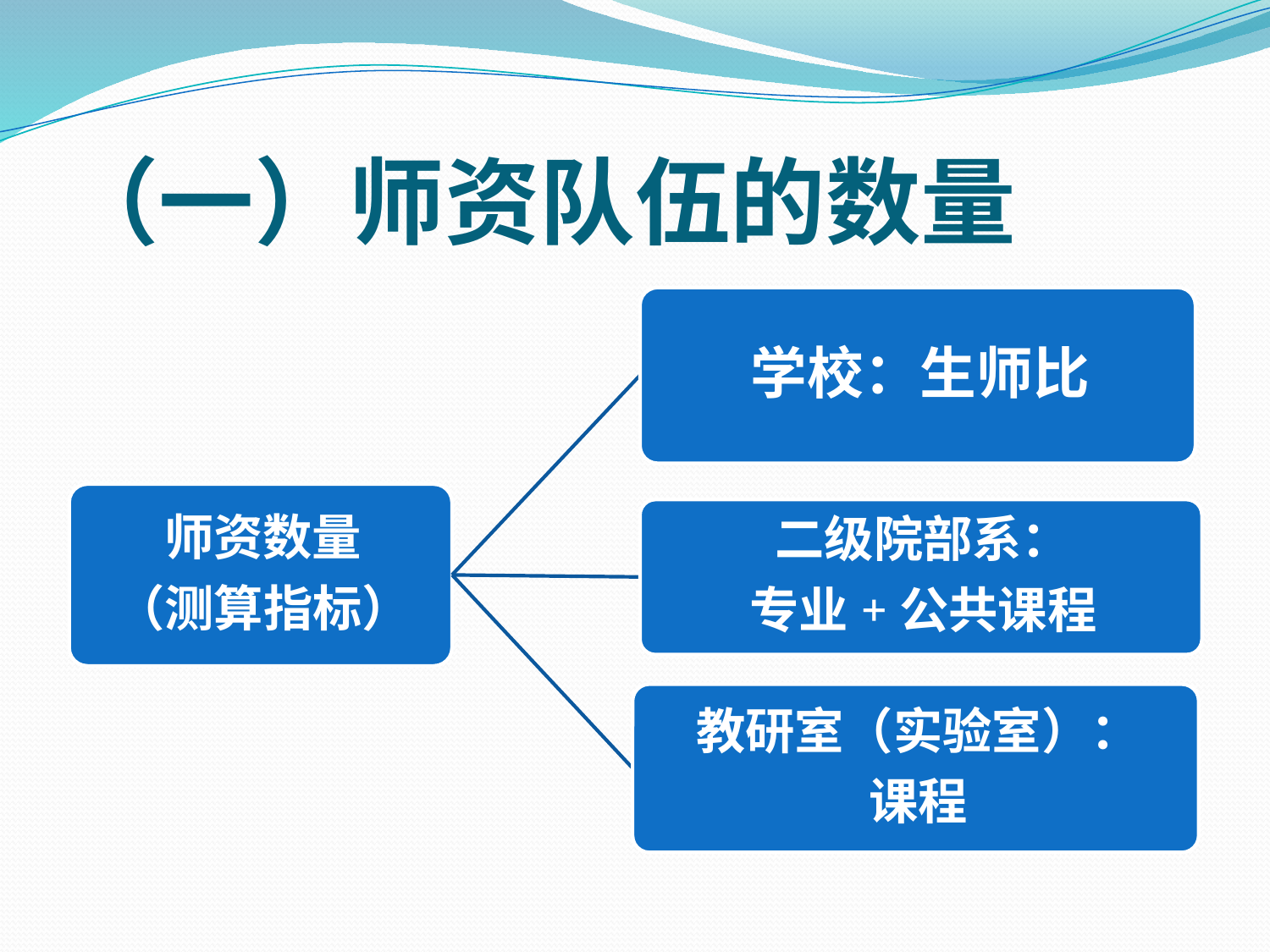

# （一）师资队伍的数量
师资数量
（测算指标）

学校：生师比

二级院部系：
专业+公共课程

教研室（实验室）：
课程